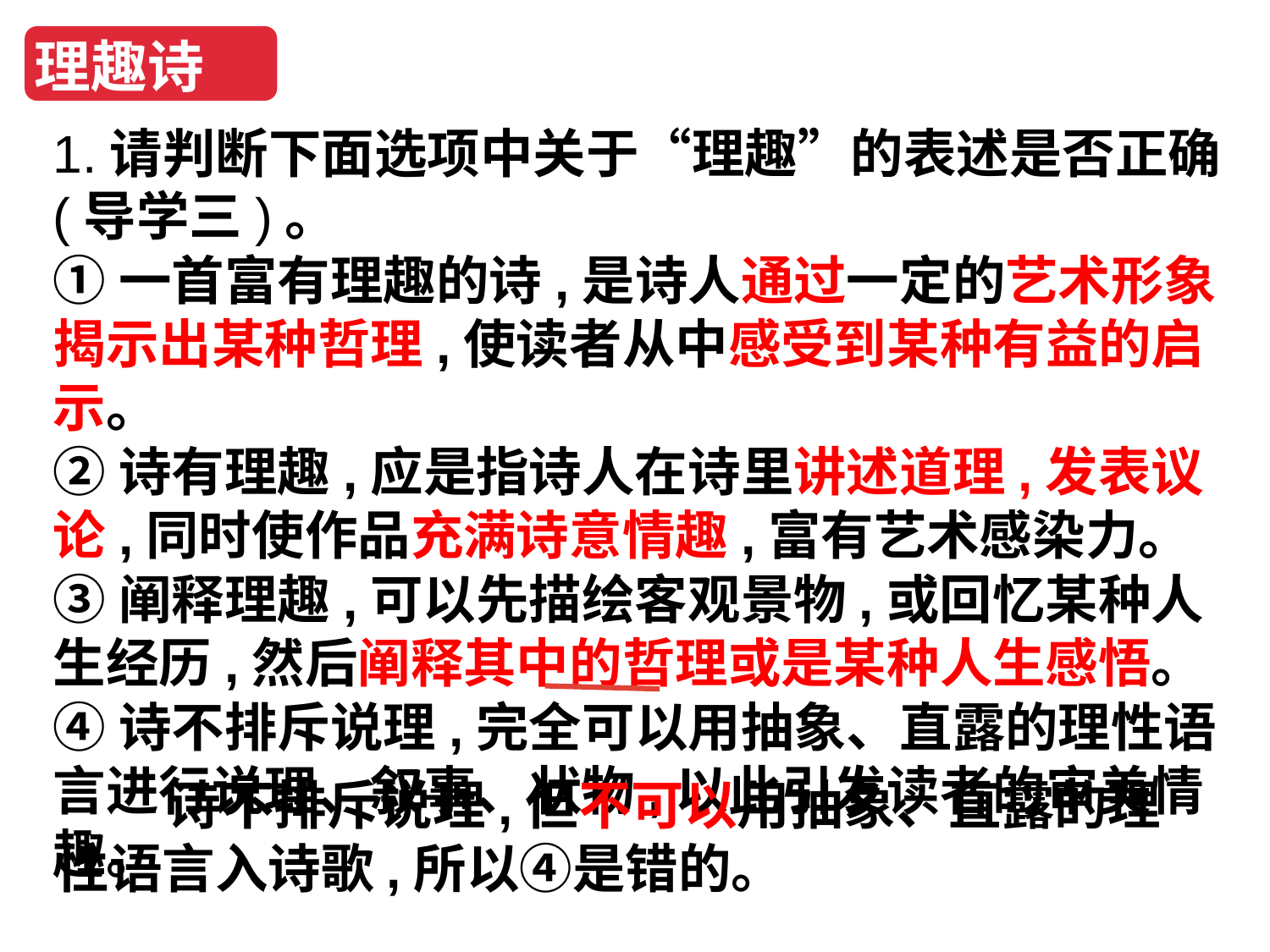

理趣诗
1.请判断下面选项中关于“理趣”的表述是否正确(导学三)。
①一首富有理趣的诗,是诗人通过一定的艺术形象揭示出某种哲理,使读者从中感受到某种有益的启示。
②诗有理趣,应是指诗人在诗里讲述道理,发表议论,同时使作品充满诗意情趣,富有艺术感染力。
③阐释理趣,可以先描绘客观景物,或回忆某种人生经历,然后阐释其中的哲理或是某种人生感悟。
④诗不排斥说理,完全可以用抽象、直露的理性语言进行说理、叙事、状物,以此引发读者的审美情趣。
  诗不排斥说理,但不可以用抽象、直露的理性语言入诗歌,所以④是错的。